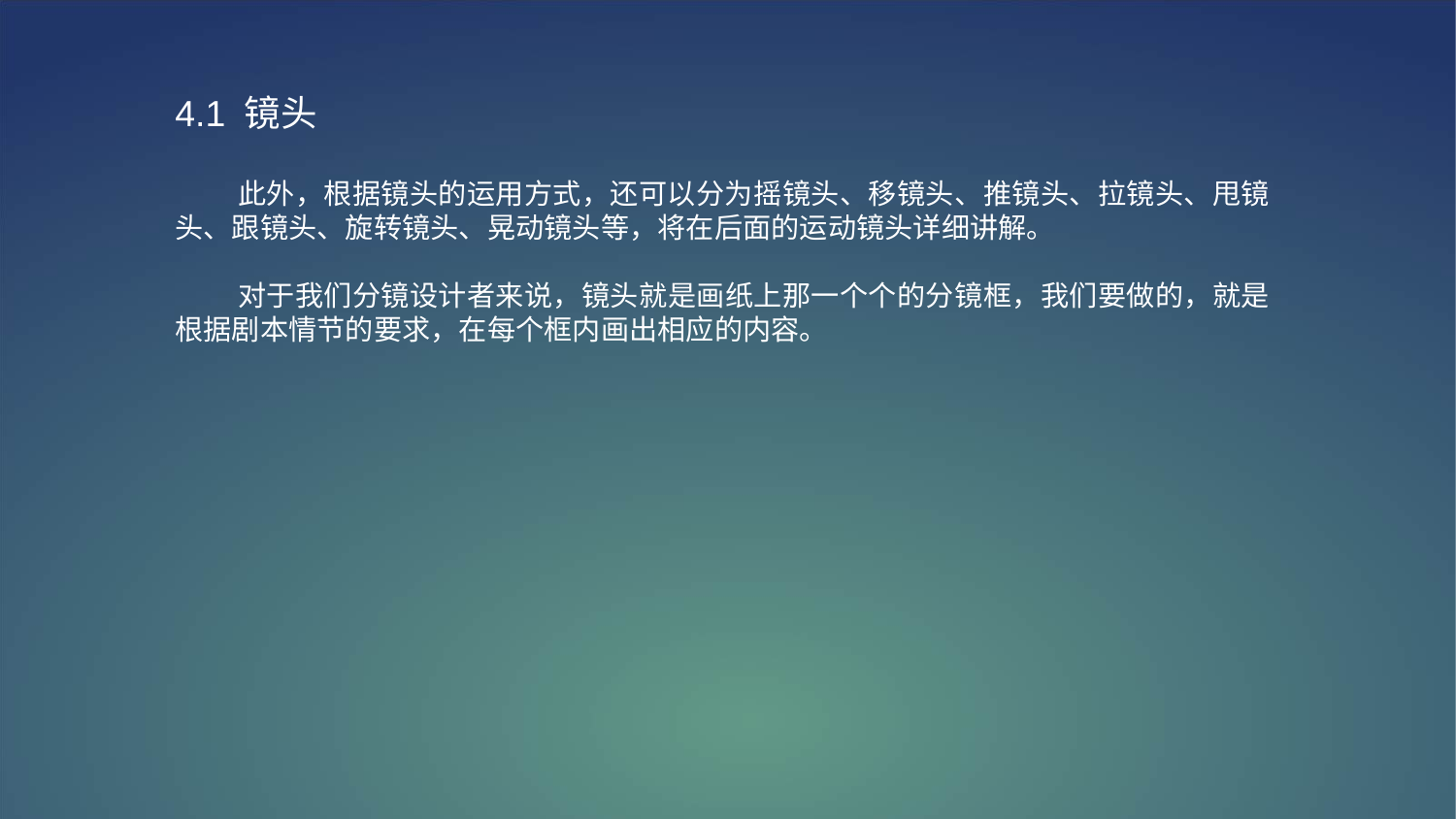

4.1 镜头
  此外，根据镜头的运用方式，还可以分为摇镜头、移镜头、推镜头、拉镜头、甩镜头、跟镜头、旋转镜头、晃动镜头等，将在后面的运动镜头详细讲解。

  对于我们分镜设计者来说，镜头就是画纸上那一个个的分镜框，我们要做的，就是根据剧本情节的要求，在每个框内画出相应的内容。